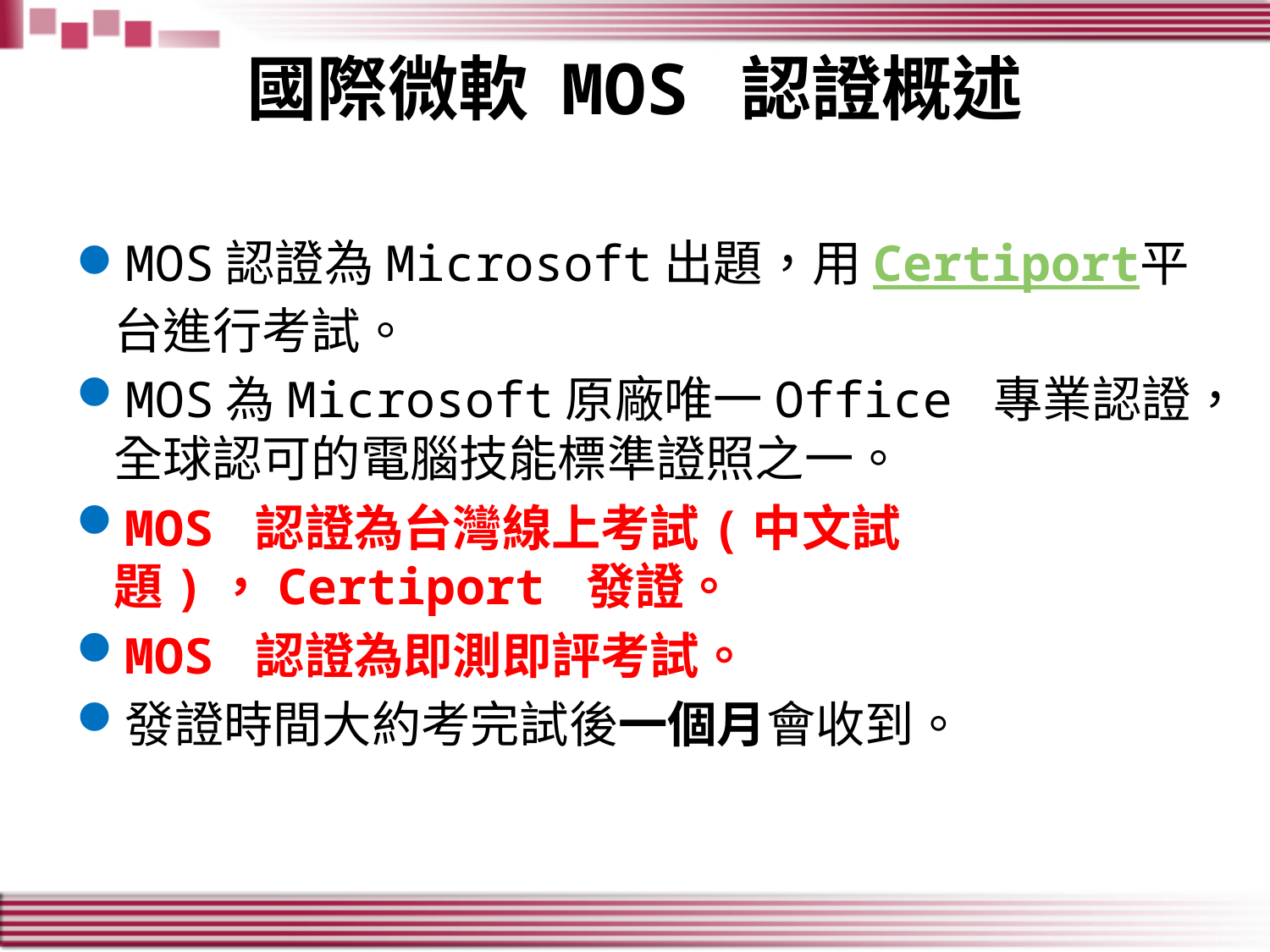

# 國際微軟 MOS  認證概述
MOS認證為Microsoft出題，用Certiport平台進行考試。
MOS為Microsoft原廠唯一Office 專業認證，全球認可的電腦技能標準證照之一。
MOS 認證為台灣線上考試(中文試題)，Certiport 發證。
MOS 認證為即測即評考試。
發證時間大約考完試後一個月會收到。